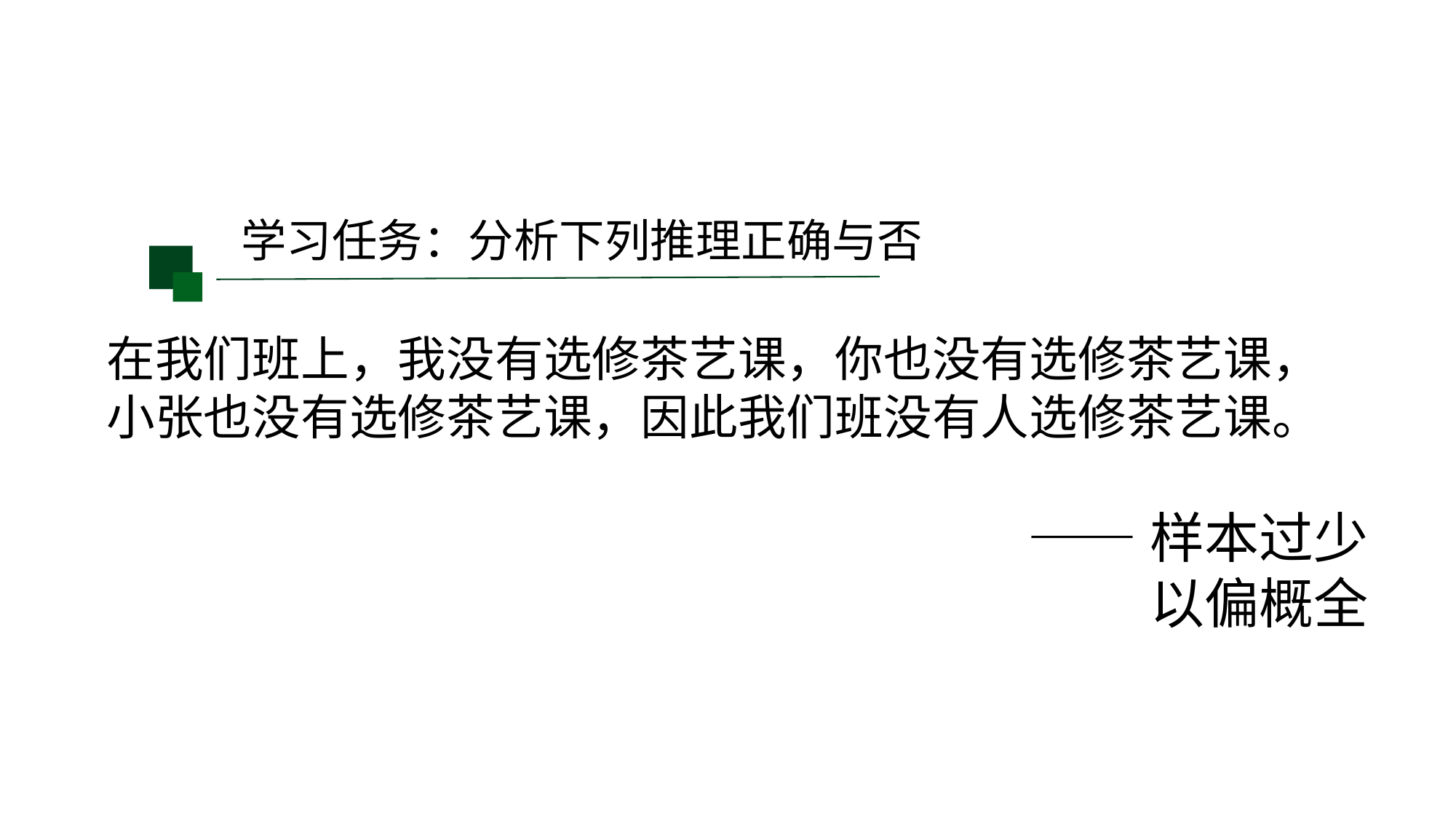

学习任务：分析下列推理正确与否

在我们班上，我没有选修茶艺课，你也没有选修茶艺课，小张也没有选修茶艺课，因此我们班没有人选修茶艺课。

——样本过少
        以偏概全